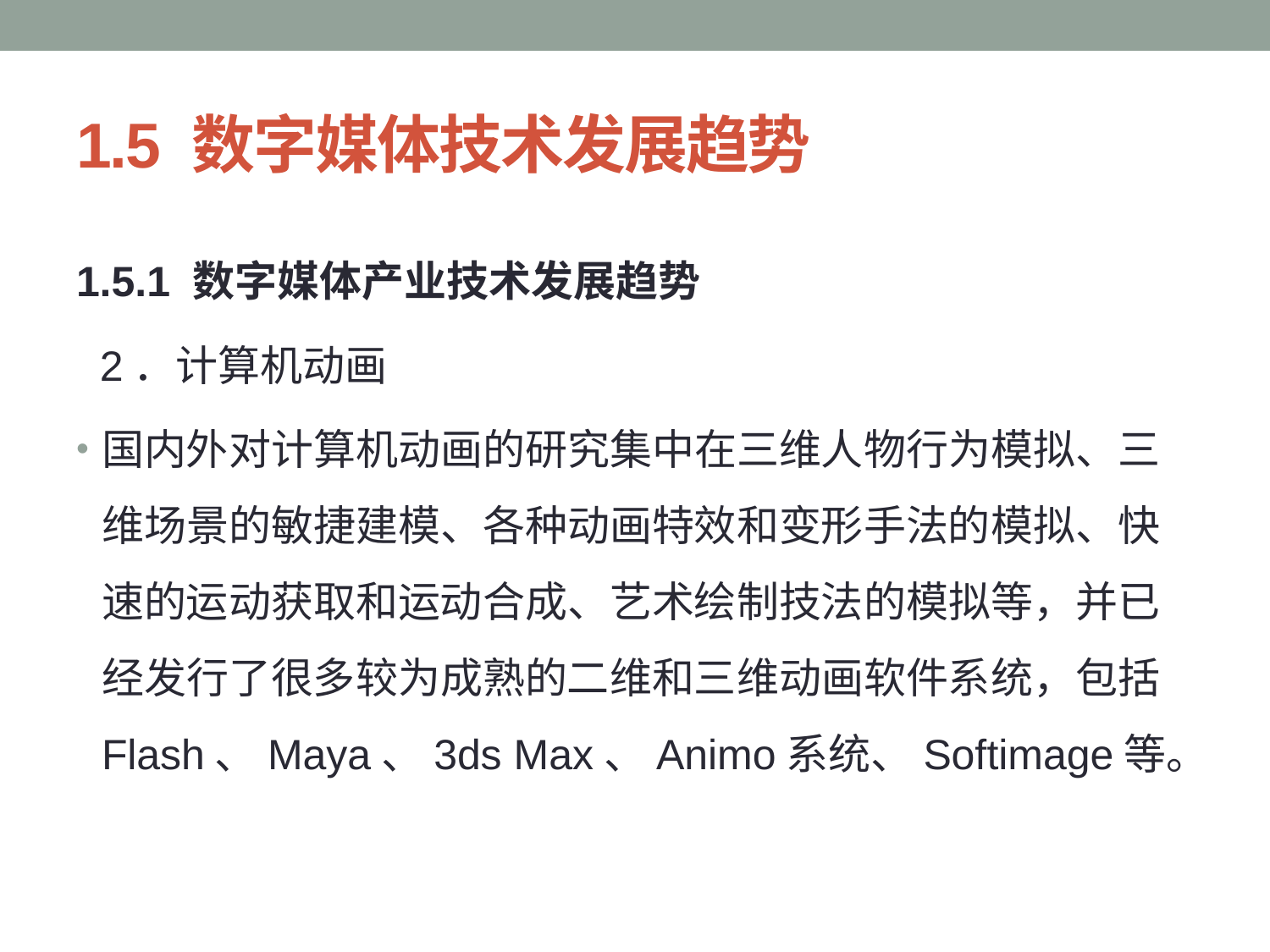

# 1.5 数字媒体技术发展趋势
1.5.1 数字媒体产业技术发展趋势
  2．计算机动画
国内外对计算机动画的研究集中在三维人物行为模拟、三维场景的敏捷建模、各种动画特效和变形手法的模拟、快速的运动获取和运动合成、艺术绘制技法的模拟等，并已经发行了很多较为成熟的二维和三维动画软件系统，包括Flash、Maya、3ds Max、Animo系统、Softimage等。